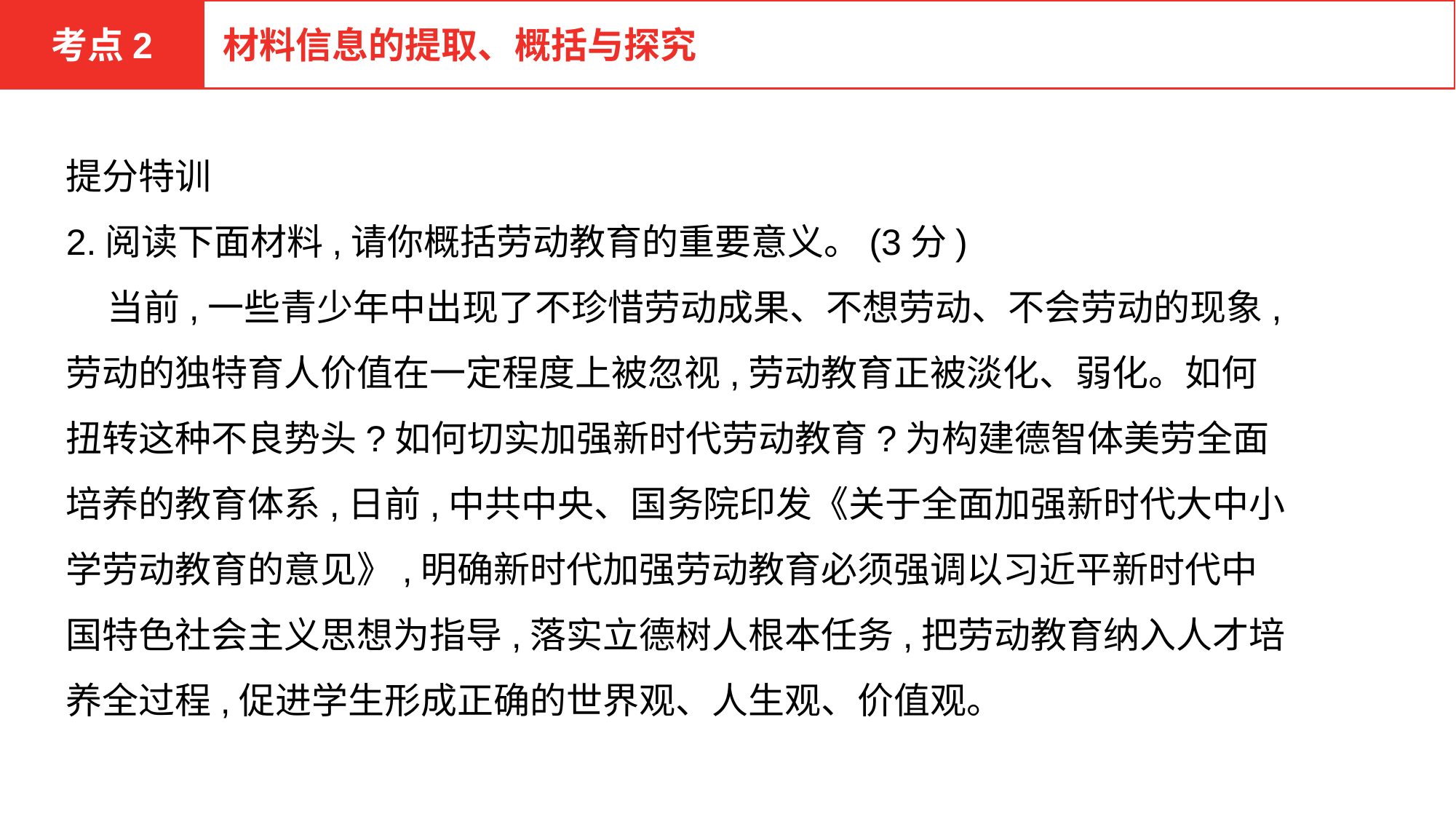

考点2
材料信息的提取、概括与探究
提分特训
2.阅读下面材料,请你概括劳动教育的重要意义。(3分)
    当前,一些青少年中出现了不珍惜劳动成果、不想劳动、不会劳动的现象,劳动的独特育人价值在一定程度上被忽视,劳动教育正被淡化、弱化。如何扭转这种不良势头?如何切实加强新时代劳动教育?为构建德智体美劳全面培养的教育体系,日前,中共中央、国务院印发《关于全面加强新时代大中小学劳动教育的意见》,明确新时代加强劳动教育必须强调以习近平新时代中国特色社会主义思想为指导,落实立德树人根本任务,把劳动教育纳入人才培养全过程,促进学生形成正确的世界观、人生观、价值观。